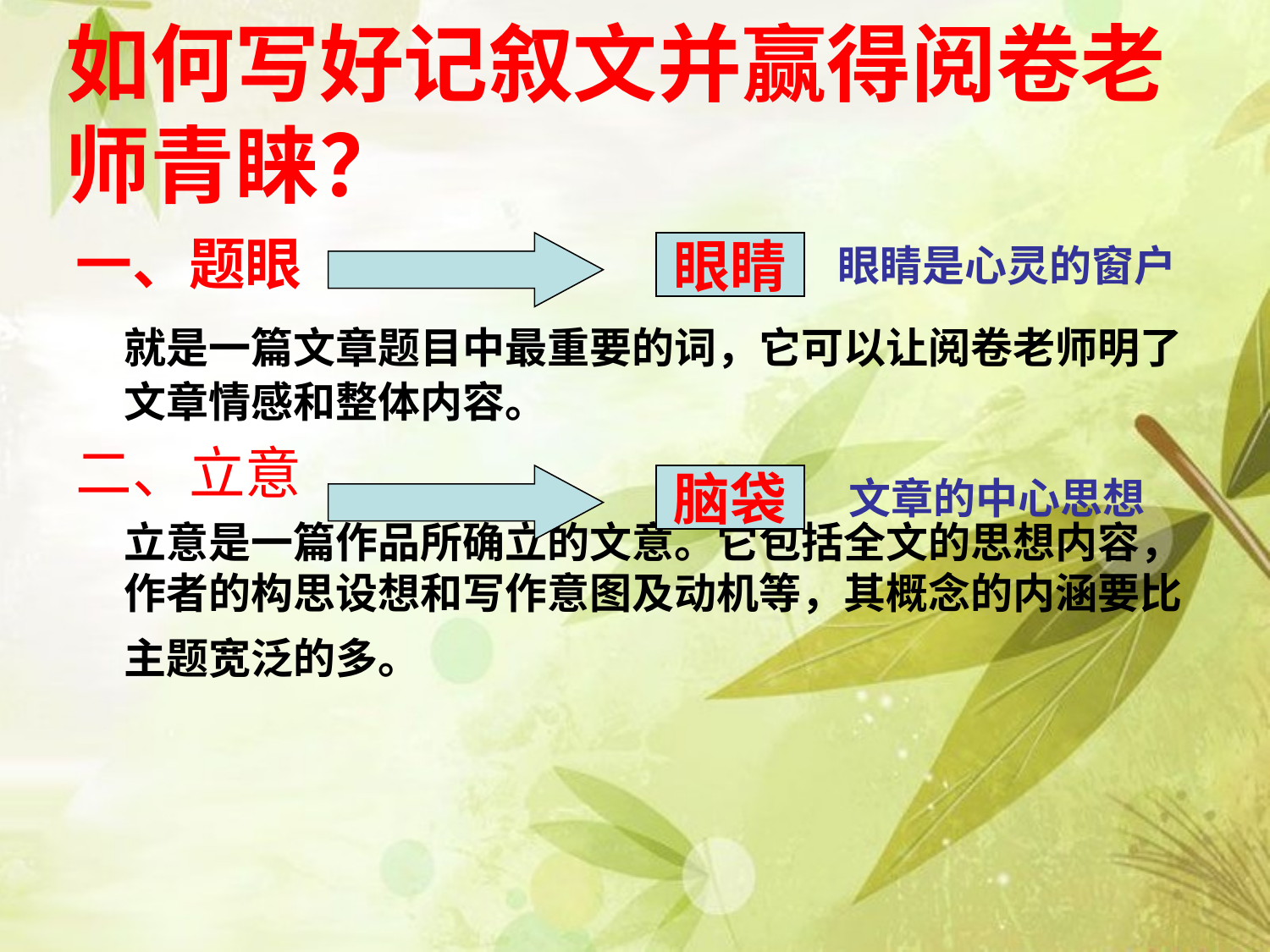

如何写好记叙文并赢得阅卷老师青睐？
一、题眼
	就是一篇文章题目中最重要的词，它可以让阅卷老师明了文章情感和整体内容。
二、立意
	立意是一篇作品所确立的文意。它包括全文的思想内容，作者的构思设想和写作意图及动机等，其概念的内涵要比主题宽泛的多。

眼睛
眼睛是心灵的窗户

脑袋
文章的中心思想